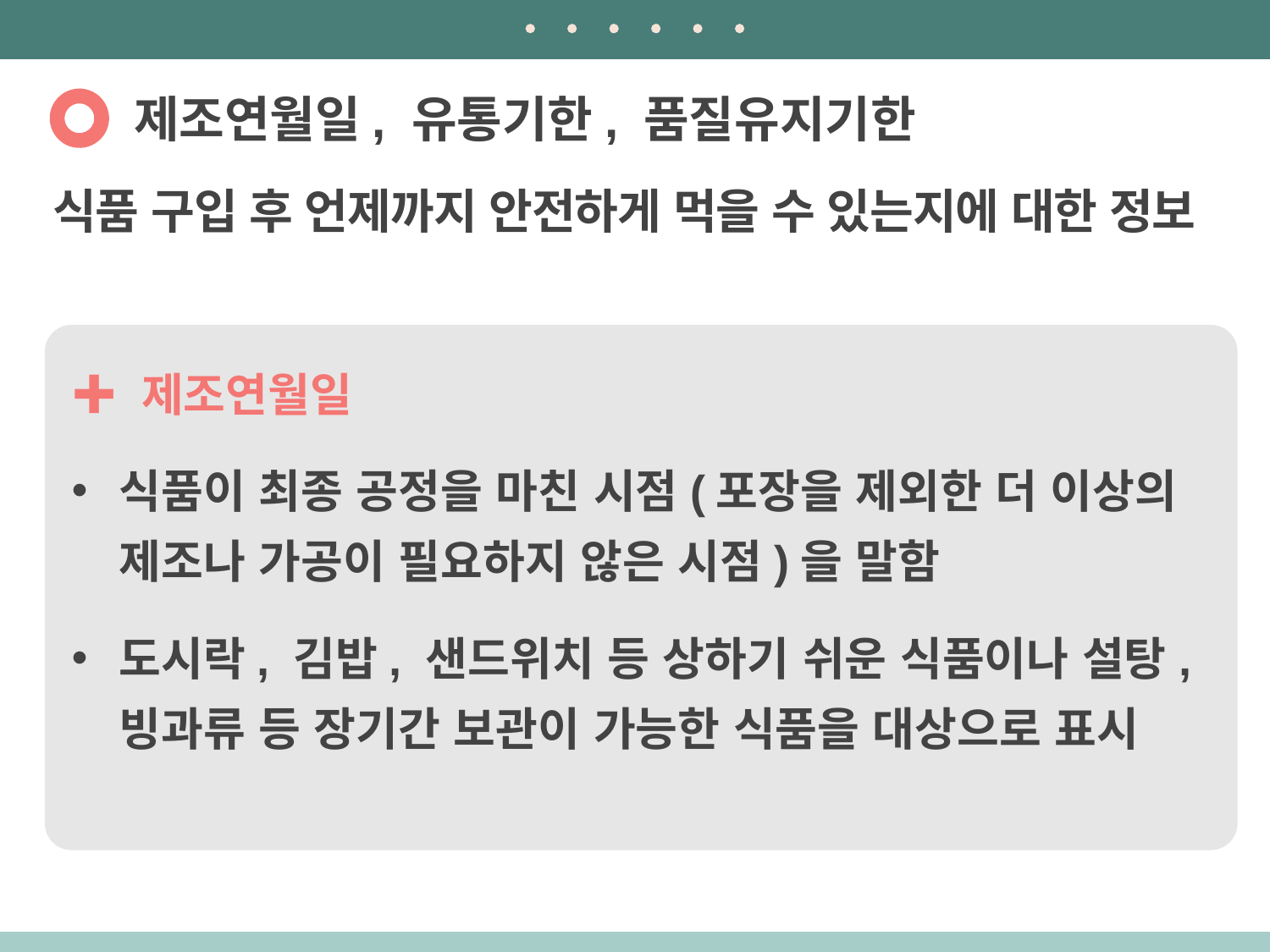

제조연월일, 유통기한, 품질유지기한

식품 구입 후 언제까지 안전하게 먹을 수 있는지에 대한 정보

✚ 제조연월일
식품이 최종 공정을 마친 시점(포장을 제외한 더 이상의 제조나 가공이 필요하지 않은 시점)을 말함
도시락, 김밥, 샌드위치 등 상하기 쉬운 식품이나 설탕, 빙과류 등 장기간 보관이 가능한 식품을 대상으로 표시